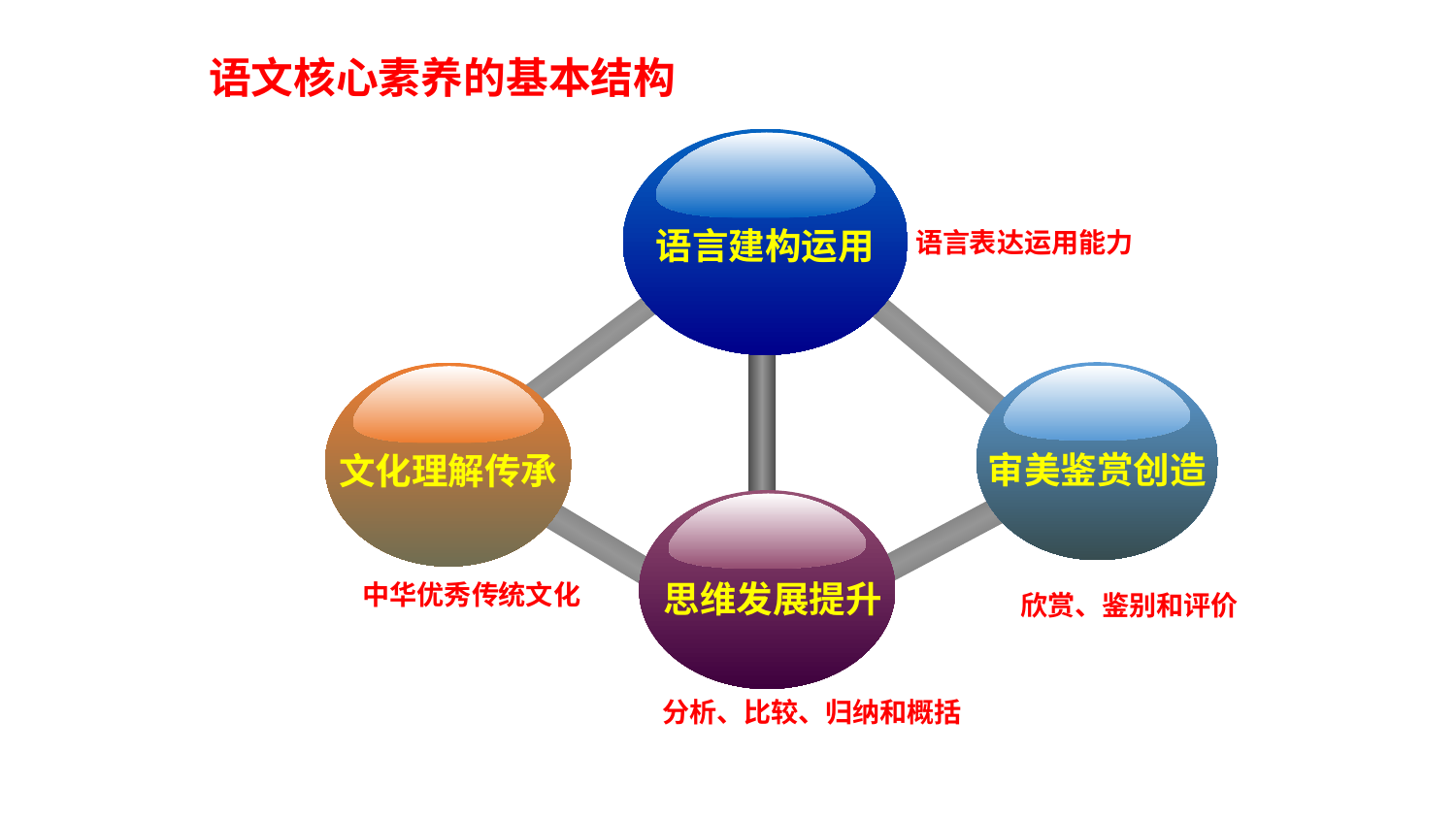

语文核心素养的基本结构

语言建构运用

审美鉴赏创造
文化理解传承

思维发展提升
语言表达运用能力
中华优秀传统文化
欣赏、鉴别和评价
分析、比较、归纳和概括